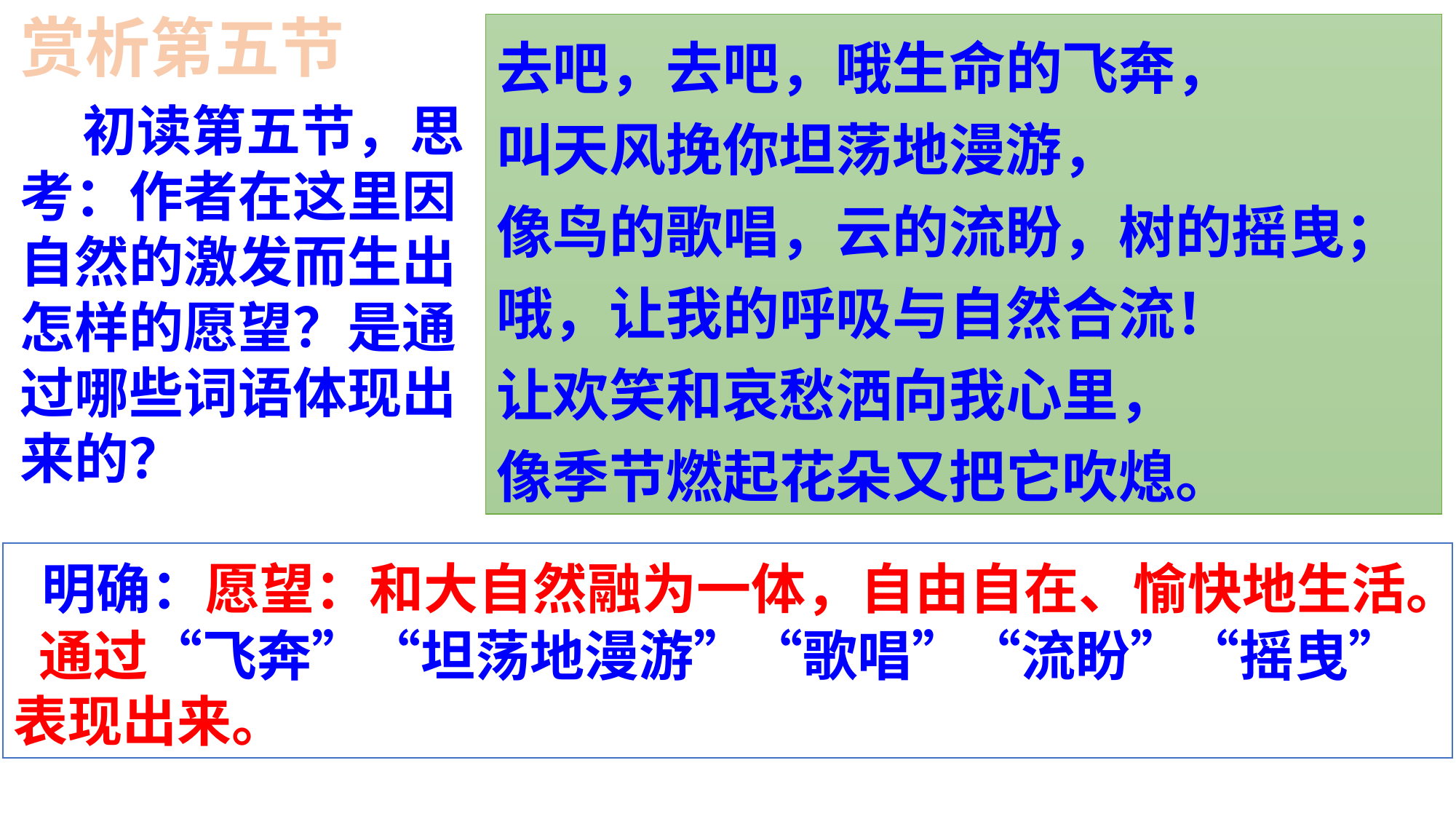

赏析第五节
去吧，去吧，哦生命的飞奔，
叫天风挽你坦荡地漫游，
像鸟的歌唱，云的流盼，树的摇曳；
哦，让我的呼吸与自然合流！
让欢笑和哀愁洒向我心里，
像季节燃起花朵又把它吹熄。
    初读第五节，思考：作者在这里因自然的激发而生出怎样的愿望？是通过哪些词语体现出来的？

 明确：愿望：和大自然融为一体，自由自在、愉快地生活。
 通过“飞奔”“坦荡地漫游”“歌唱”“流盼”“摇曳”表现出来。